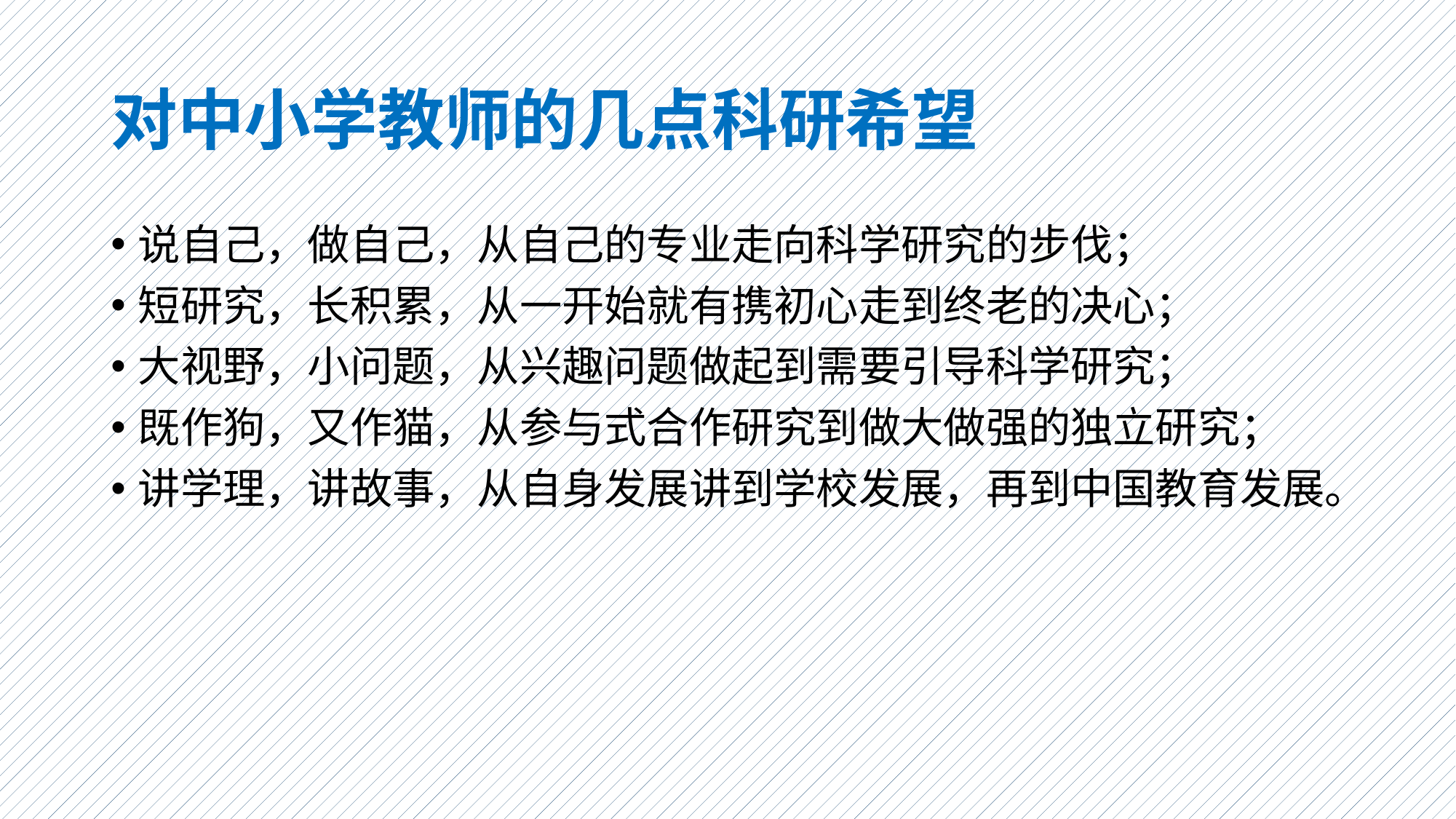

# 对中小学教师的几点科研希望
说自己，做自己，从自己的专业走向科学研究的步伐；
短研究，长积累，从一开始就有携初心走到终老的决心；
大视野，小问题，从兴趣问题做起到需要引导科学研究；
既作狗，又作猫，从参与式合作研究到做大做强的独立研究；
讲学理，讲故事，从自身发展讲到学校发展，再到中国教育发展。